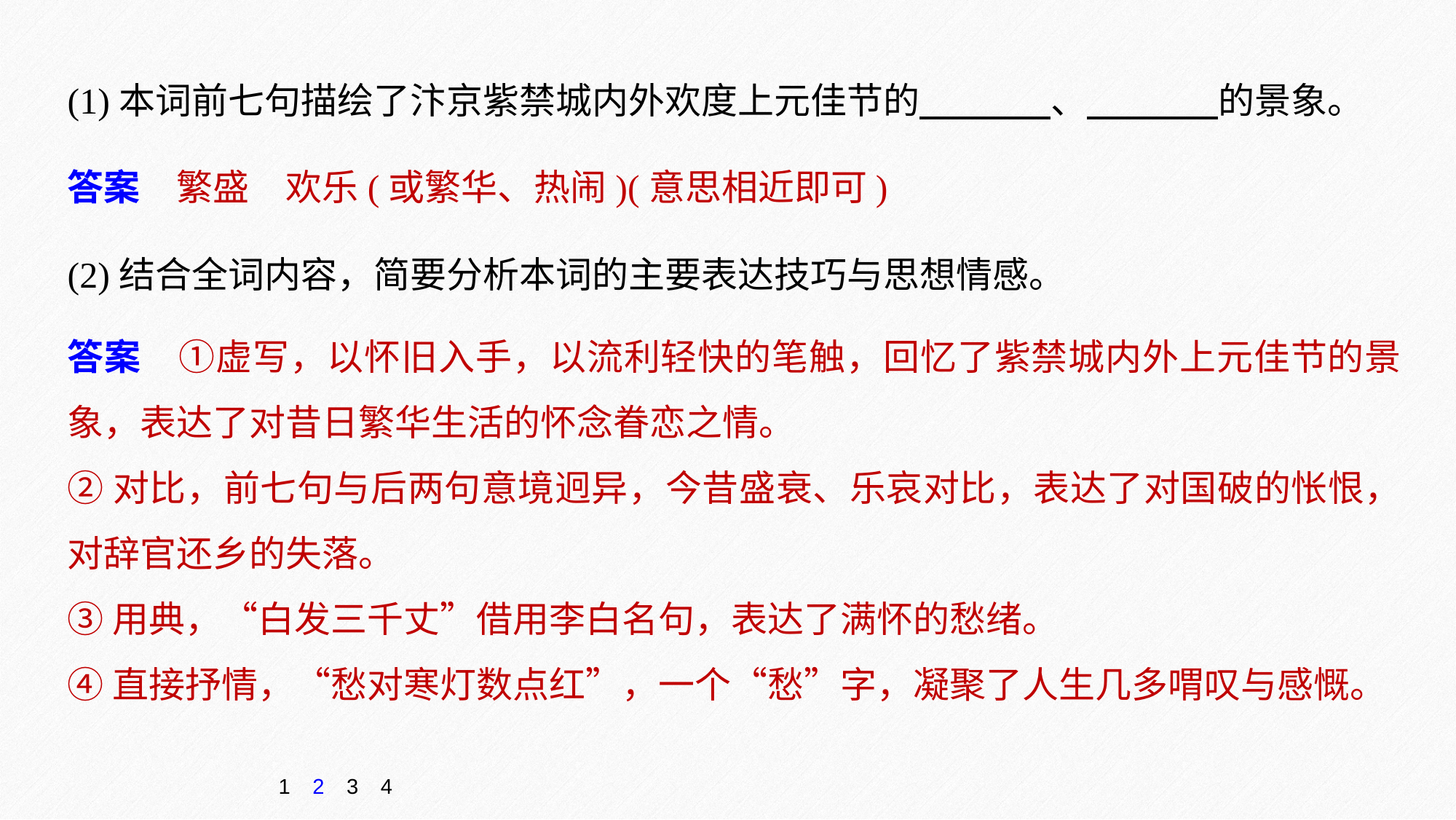

(1)本词前七句描绘了汴京紫禁城内外欢度上元佳节的                、                的景象。
答案　繁盛　欢乐(或繁华、热闹)(意思相近即可)
(2)结合全词内容，简要分析本词的主要表达技巧与思想情感。
答案　①虚写，以怀旧入手，以流利轻快的笔触，回忆了紫禁城内外上元佳节的景象，表达了对昔日繁华生活的怀念眷恋之情。
②对比，前七句与后两句意境迥异，今昔盛衰、乐哀对比，表达了对国破的怅恨，对辞官还乡的失落。
③用典，“白发三千丈”借用李白名句，表达了满怀的愁绪。
④直接抒情，“愁对寒灯数点红”，一个“愁”字，凝聚了人生几多喟叹与感慨。
1
2
3
4